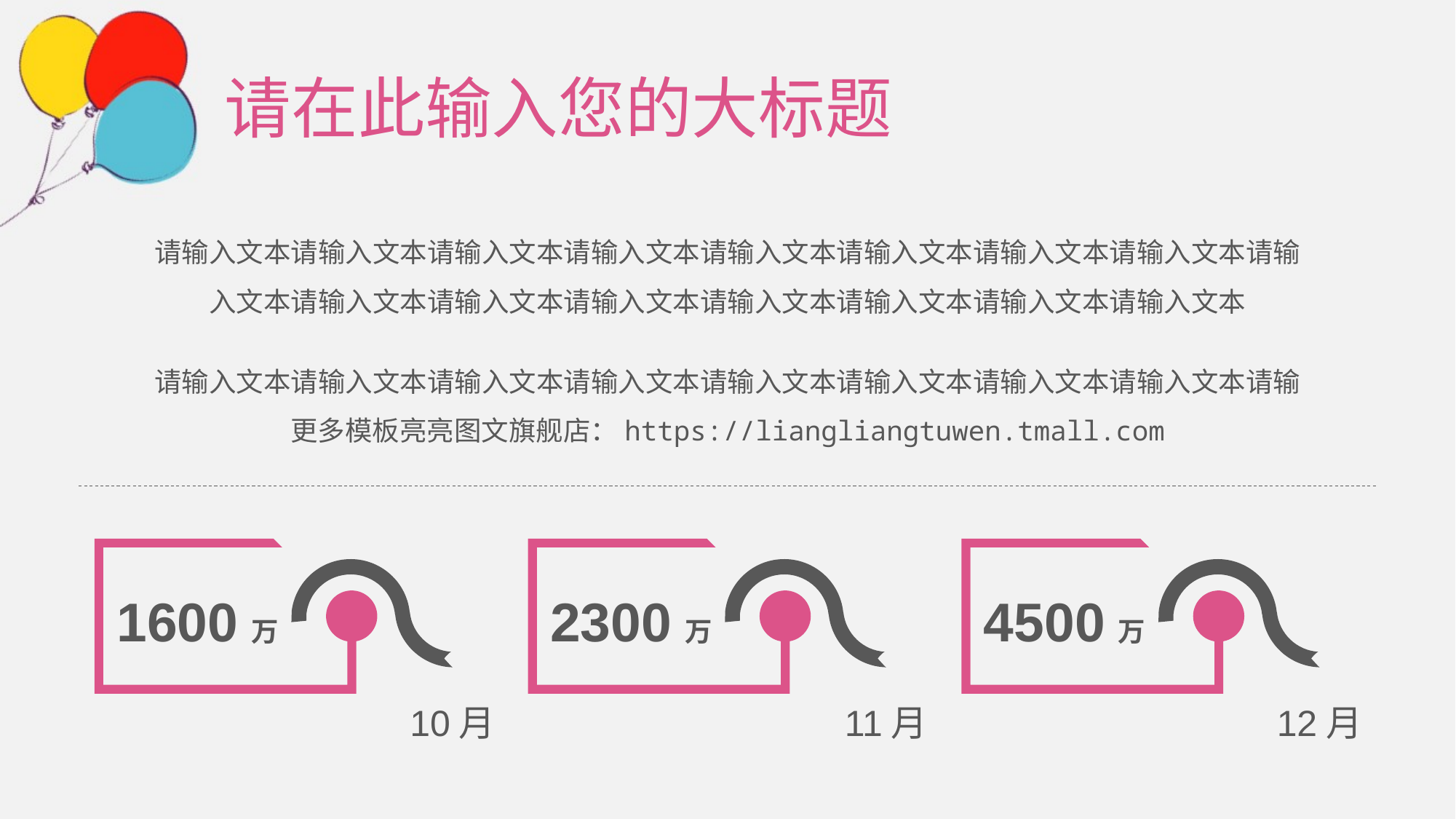

# 请在此输入您的大标题
请输入文本请输入文本请输入文本请输入文本请输入文本请输入文本请输入文本请输入文本请输入文本请输入文本请输入文本请输入文本请输入文本请输入文本请输入文本请输入文本
请输入文本请输入文本请输入文本请输入文本请输入文本请输入文本请输入文本请输入文本请输更多模板亮亮图文旗舰店：https://liangliangtuwen.tmall.com

1600万
2300万
4500万
10月
11月
12月